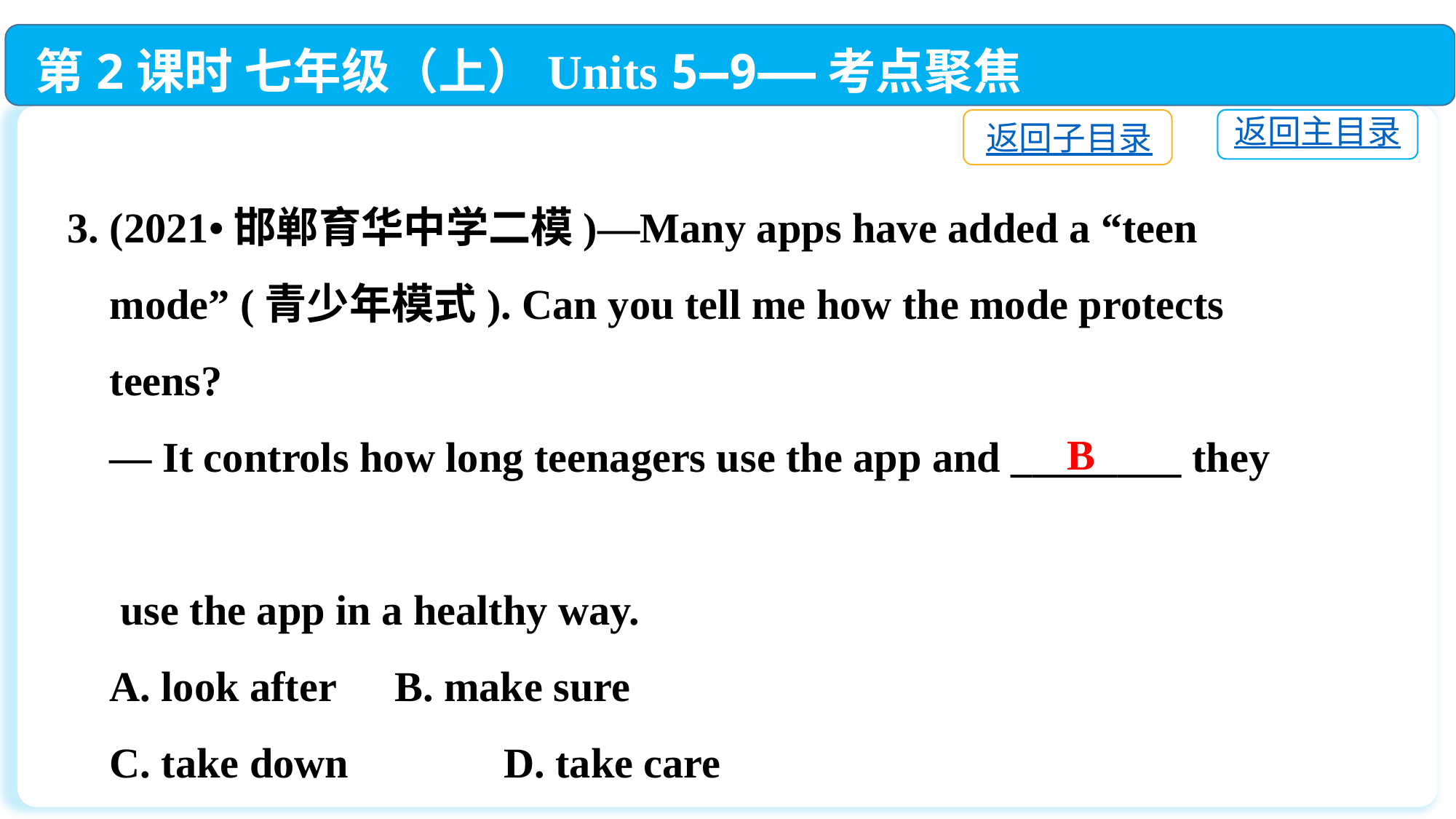

第2课时 七年级（上）Units 5—9——考点聚焦

返回主目录

返回子目录
3. (2021•邯郸育华中学二模)—Many apps have added a “teen
    mode” (青少年模式). Can you tell me how the mode protects
    teens?
    — It controls how long teenagers use the app and ________ they
     use the app in a healthy way.
    A. look after　	B. make sure
    C. take down　	D. take care

B